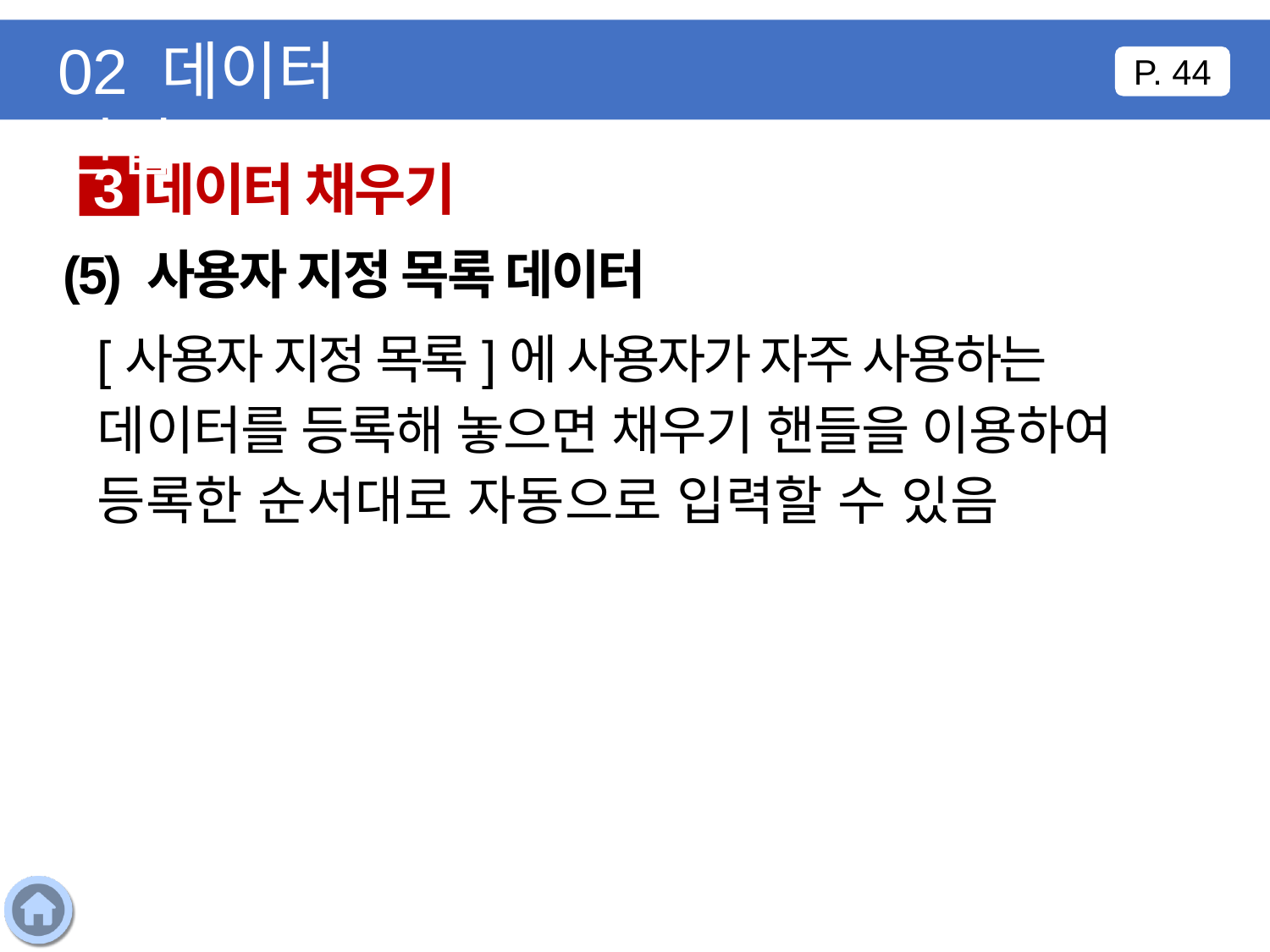

02 데이터 편집
P. 44
데이터 채우기
3
(5) 사용자 지정 목록 데이터
[사용자 지정 목록]에 사용자가 자주 사용하는 데이터를 등록해 놓으면 채우기 핸들을 이용하여 등록한 순서대로 자동으로 입력할 수 있음